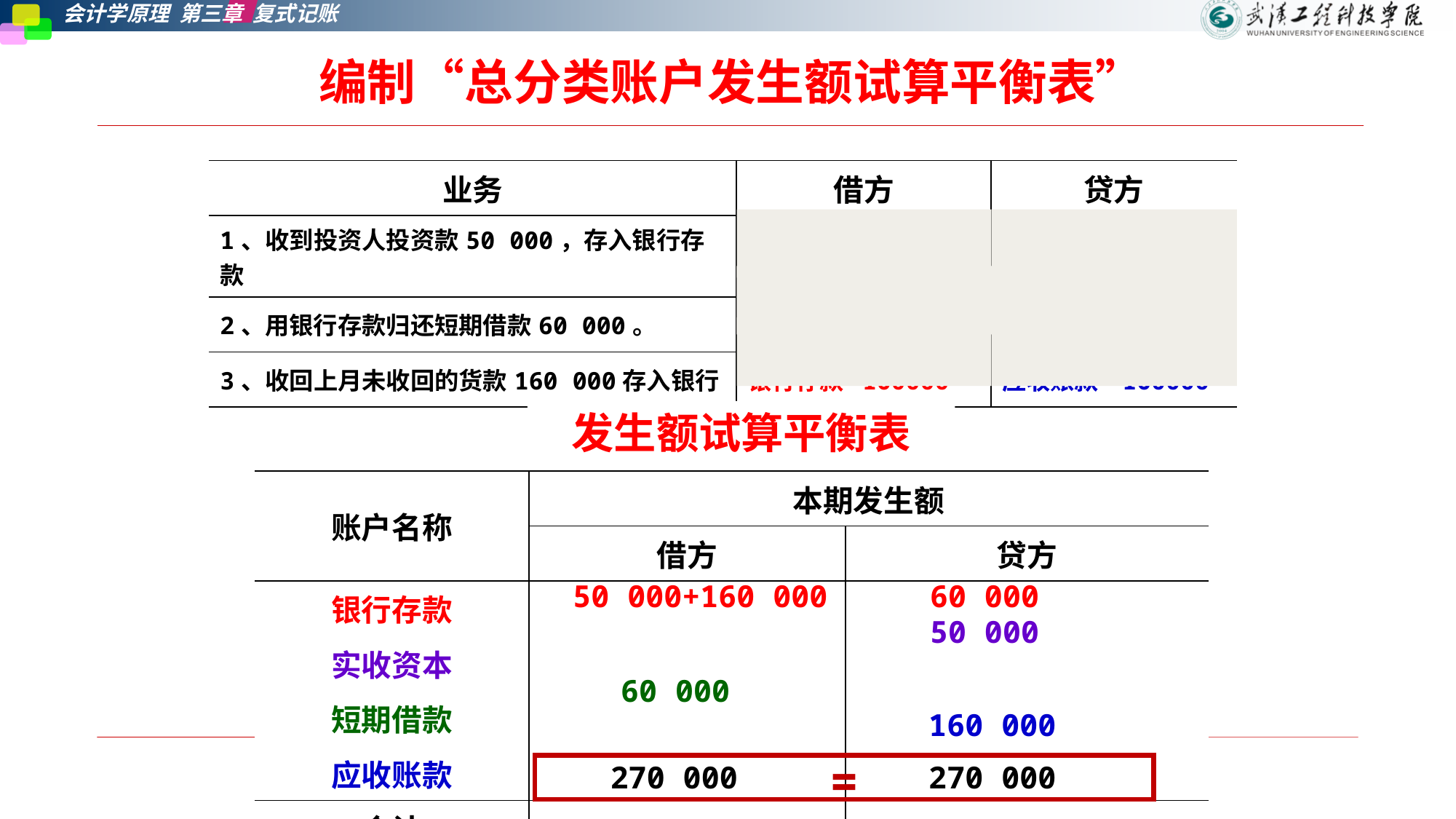

编制“总分类账户发生额试算平衡表”
| 业务 | 借方 | 贷方 |
| --- | --- | --- |
| 1、收到投资人投资款50 000，存入银行存款 | 银行存款 50000 | 实收资本 50000 |
| 2、用银行存款归还短期借款60 000。 | 短期借款 60000 | 银行存款 60000 |
| 3、收回上月未收回的货款160 000存入银行 | 银行存款 160000 | 应收账款 160000 |

发生额试算平衡表
| 账户名称 | 本期发生额 |  |
| --- | --- | --- |
|  | 借方 | 贷方 |
| 银行存款 |  |  |
| 实收资本 |  |  |
| 短期借款 |  |  |
| 应收账款 |  |  |
| 合计 |  |  |
50 000+160 000
60 000
50 000
60 000
160 000
=
270 000
270 000